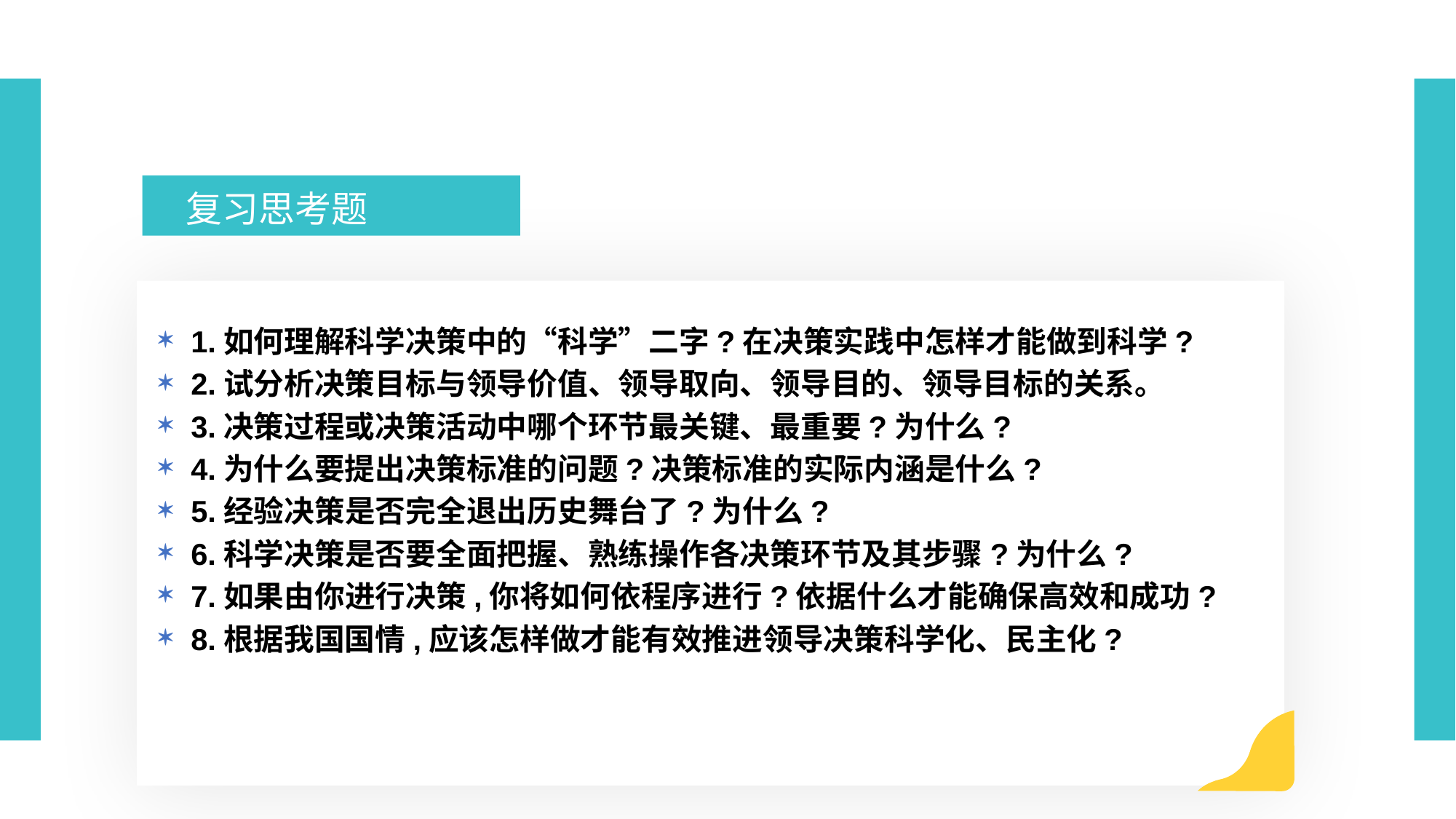

复习思考题

1.如何理解科学决策中的“科学”二字?在决策实践中怎样才能做到科学?
2.试分析决策目标与领导价值、领导取向、领导目的、领导目标的关系。
3.决策过程或决策活动中哪个环节最关键、最重要?为什么?
4.为什么要提出决策标准的问题?决策标准的实际内涵是什么?
5.经验决策是否完全退出历史舞台了?为什么?
6.科学决策是否要全面把握、熟练操作各决策环节及其步骤?为什么?
7.如果由你进行决策,你将如何依程序进行?依据什么才能确保高效和成功?
8.根据我国国情,应该怎样做才能有效推进领导决策科学化、民主化?